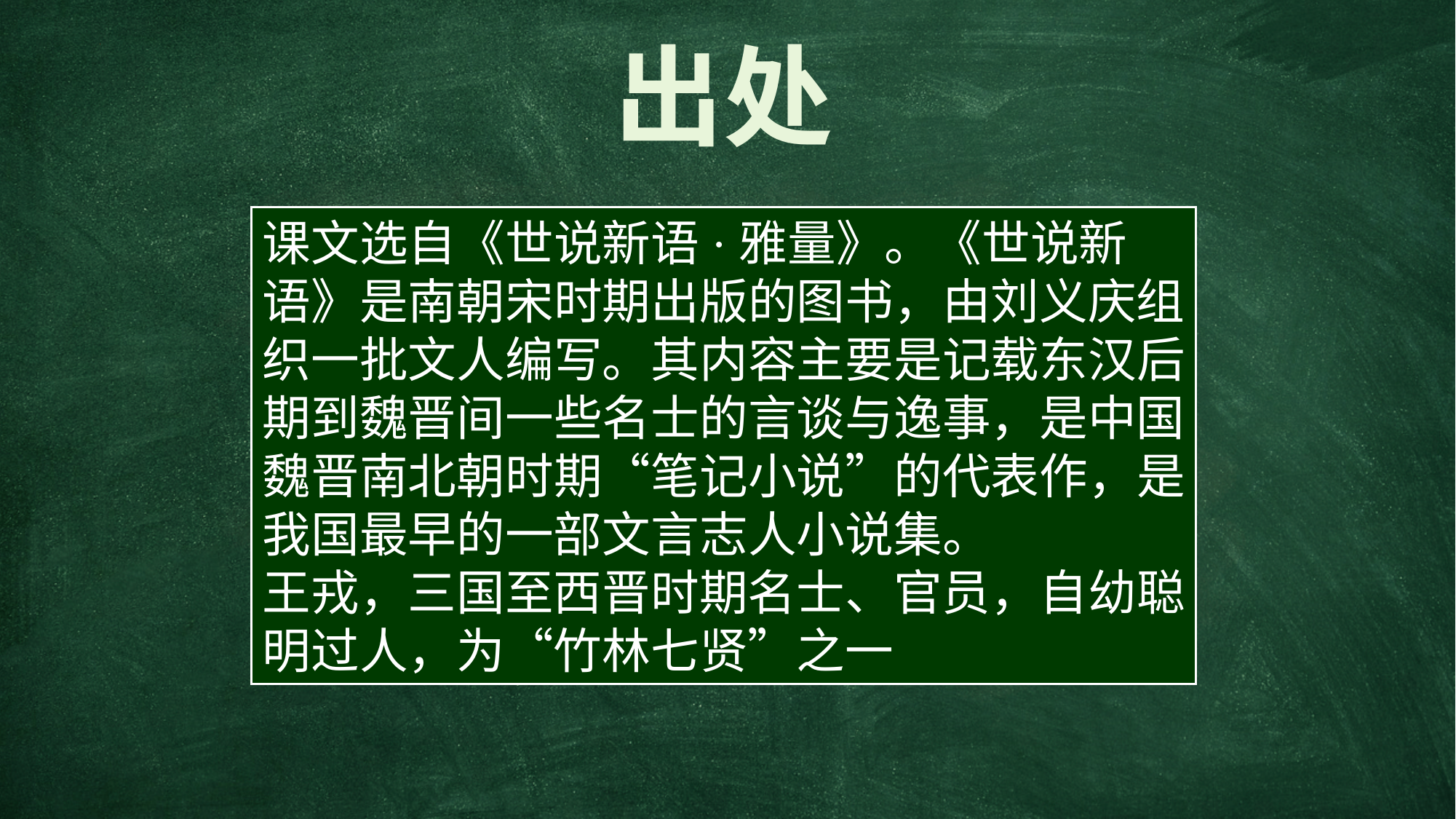

出处
课文选自《世说新语·雅量》。《世说新语》是南朝宋时期出版的图书，由刘义庆组织一批文人编写。其内容主要是记载东汉后期到魏晋间一些名士的言谈与逸事，是中国魏晋南北朝时期“笔记小说”的代表作，是我国最早的一部文言志人小说集。
王戎，三国至西晋时期名士、官员，自幼聪明过人，为“竹林七贤”之一